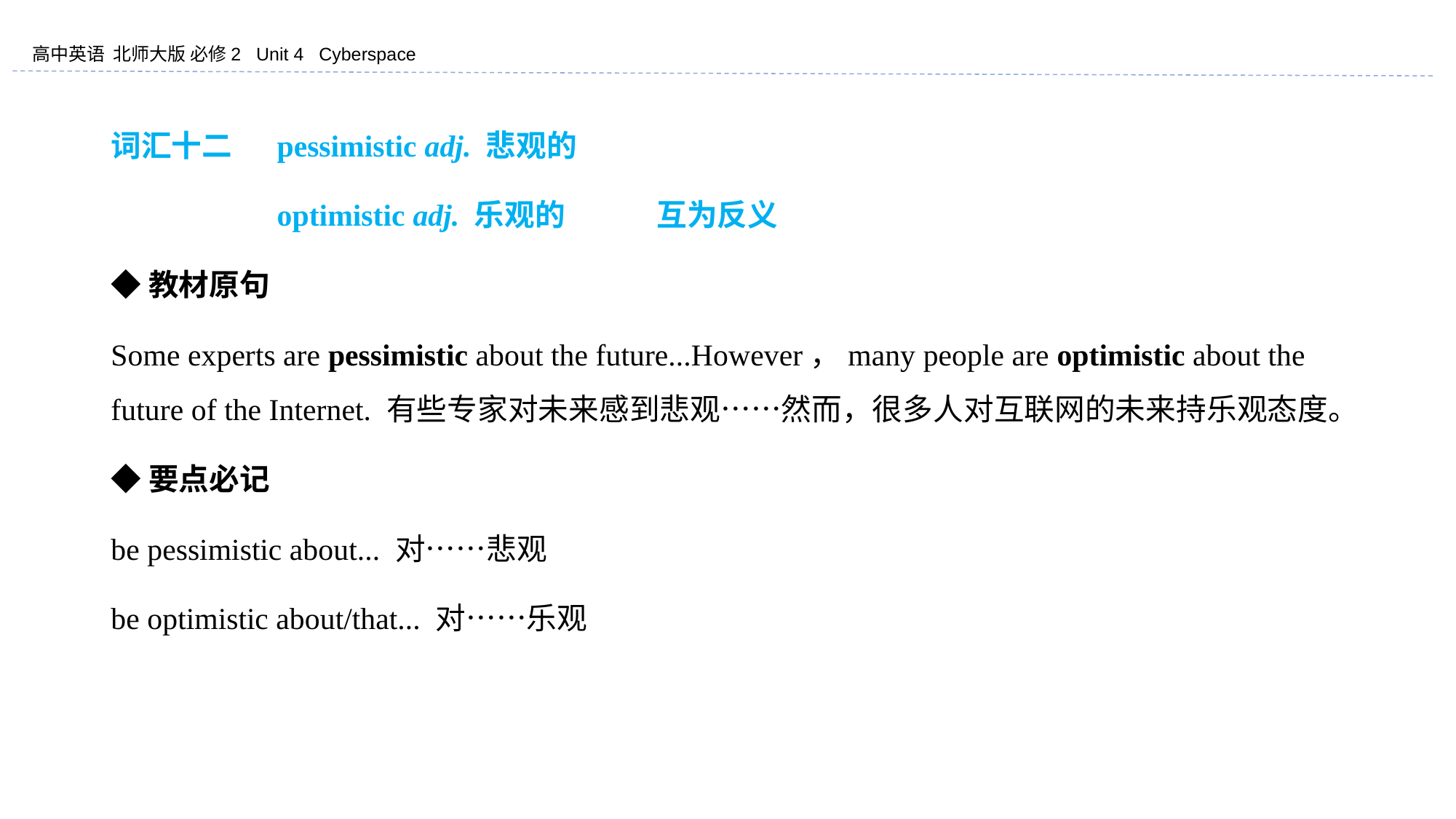

词汇十二 　pessimistic adj. 悲观的
　　　　　 optimistic adj. 乐观的   	互为反义
◆教材原句
Some experts are pessimistic about the future...However，many people are optimistic about the future of the Internet. 有些专家对未来感到悲观……然而，很多人对互联网的未来持乐观态度。
◆要点必记
be pessimistic about... 对……悲观
be optimistic about/that... 对……乐观